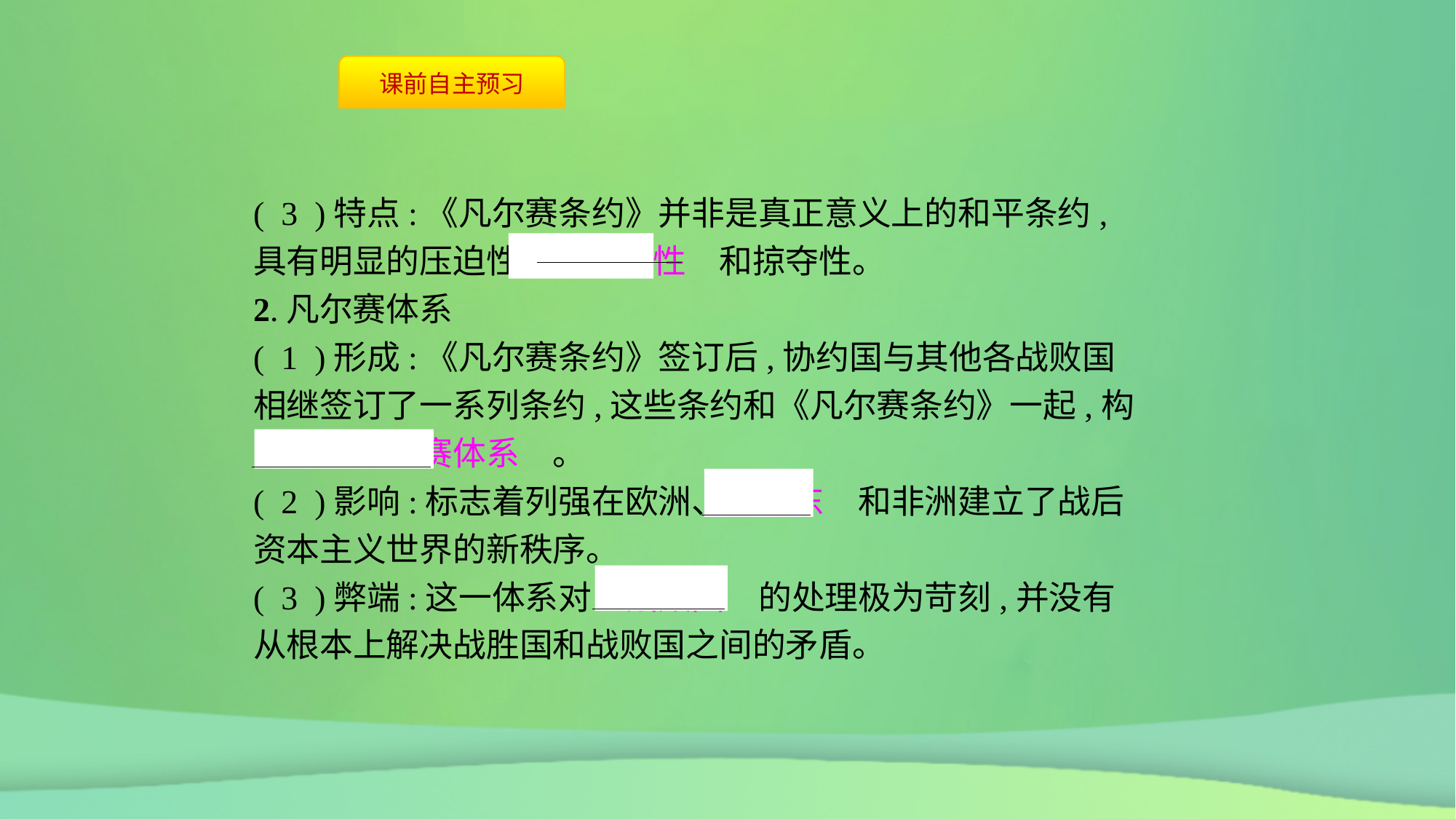

(  3  )特点:《凡尔赛条约》并非是真正意义上的和平条约,具有明显的压迫性、　惩罚性　和掠夺性。
2.凡尔赛体系
(  1  )形成:《凡尔赛条约》签订后,协约国与其他各战败国相继签订了一系列条约,这些条约和《凡尔赛条约》一起,构成了　凡尔赛体系　。
(  2  )影响:标志着列强在欧洲、　近东　和非洲建立了战后资本主义世界的新秩序。
(  3  )弊端:这一体系对　战败国　的处理极为苛刻,并没有从根本上解决战胜国和战败国之间的矛盾。